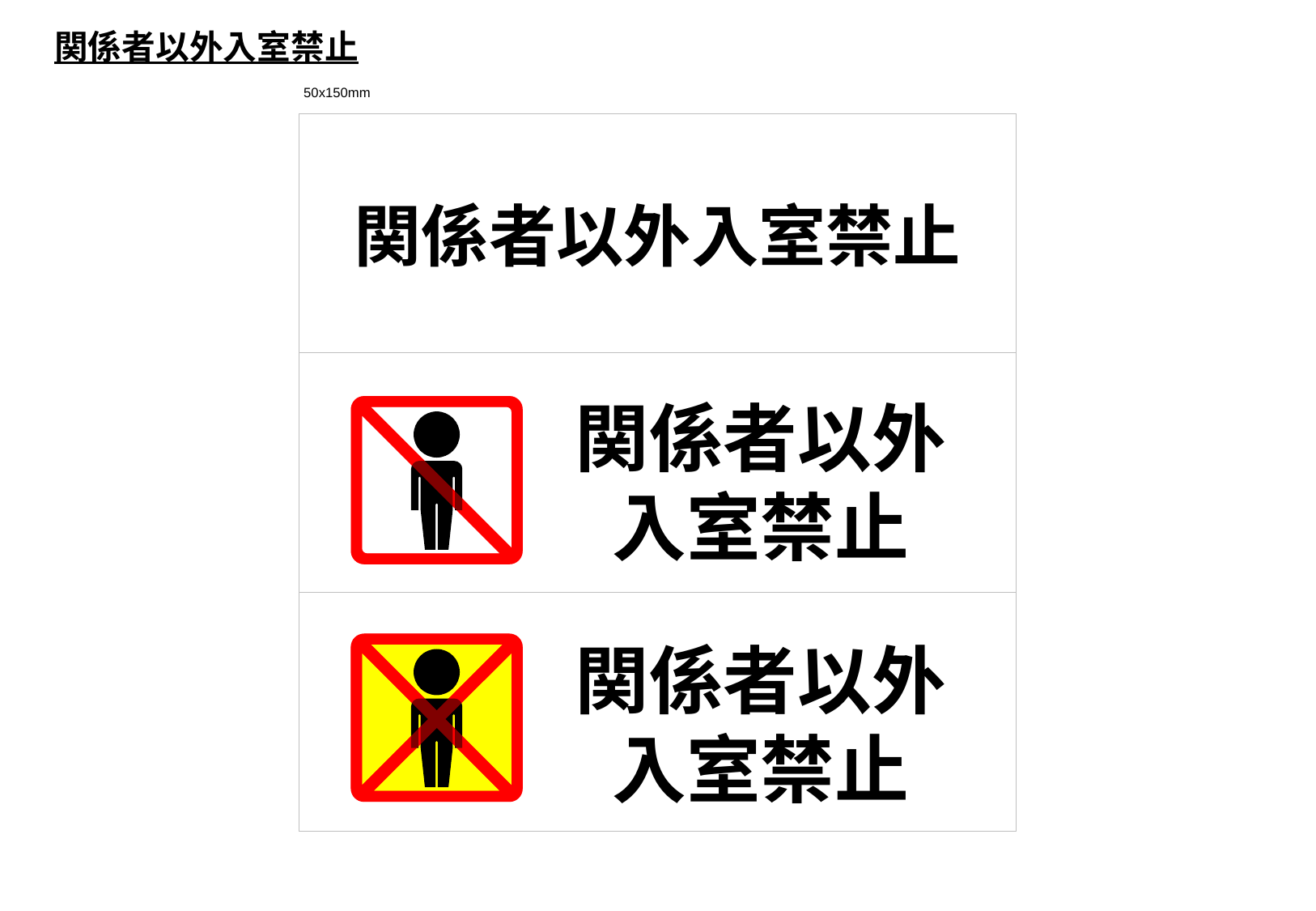

関係者以外入室禁止
50x150mm

関係者以外入室禁止

関係者以外
入室禁止

関係者以外
入室禁止